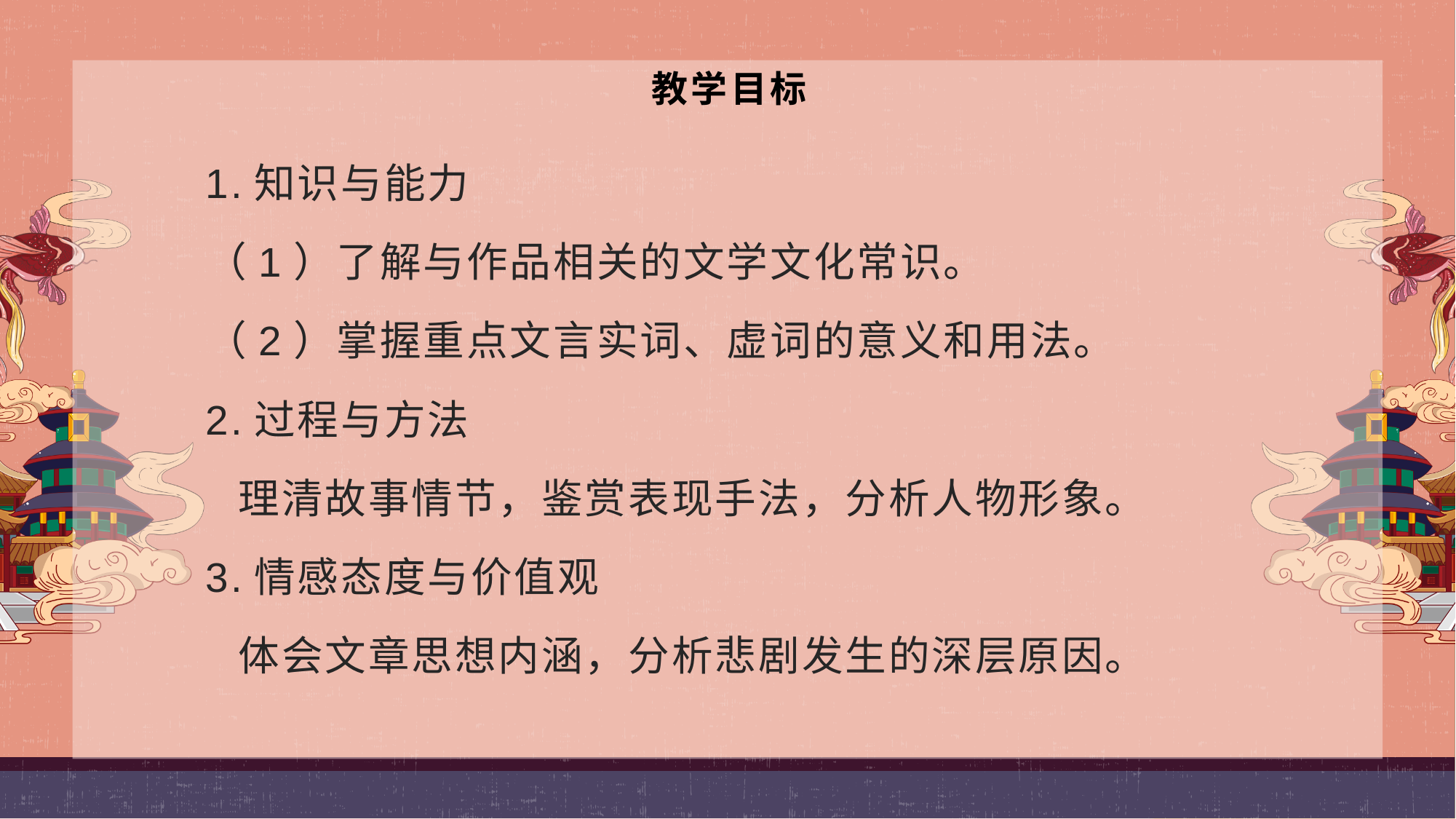

# 教学目标
1.知识与能力
（1）了解与作品相关的文学文化常识。
（2）掌握重点文言实词、虚词的意义和用法。
2.过程与方法
  理清故事情节，鉴赏表现手法，分析人物形象。
3.情感态度与价值观
  体会文章思想内涵，分析悲剧发生的深层原因。